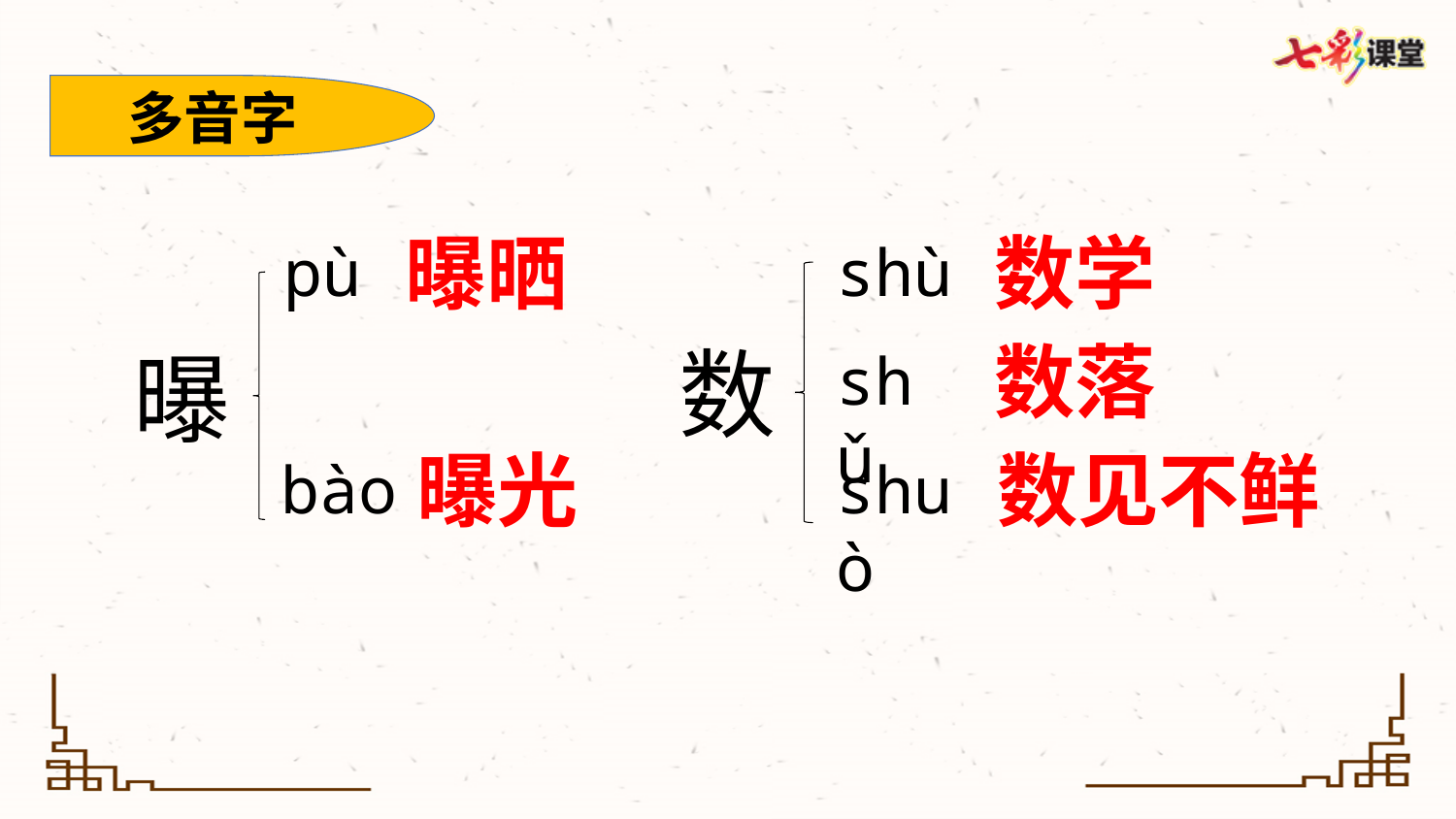

多音字
曝晒
数学
pù
shù

数落
数
曝
shǔ
曝光
数见不鲜
bào
shuò